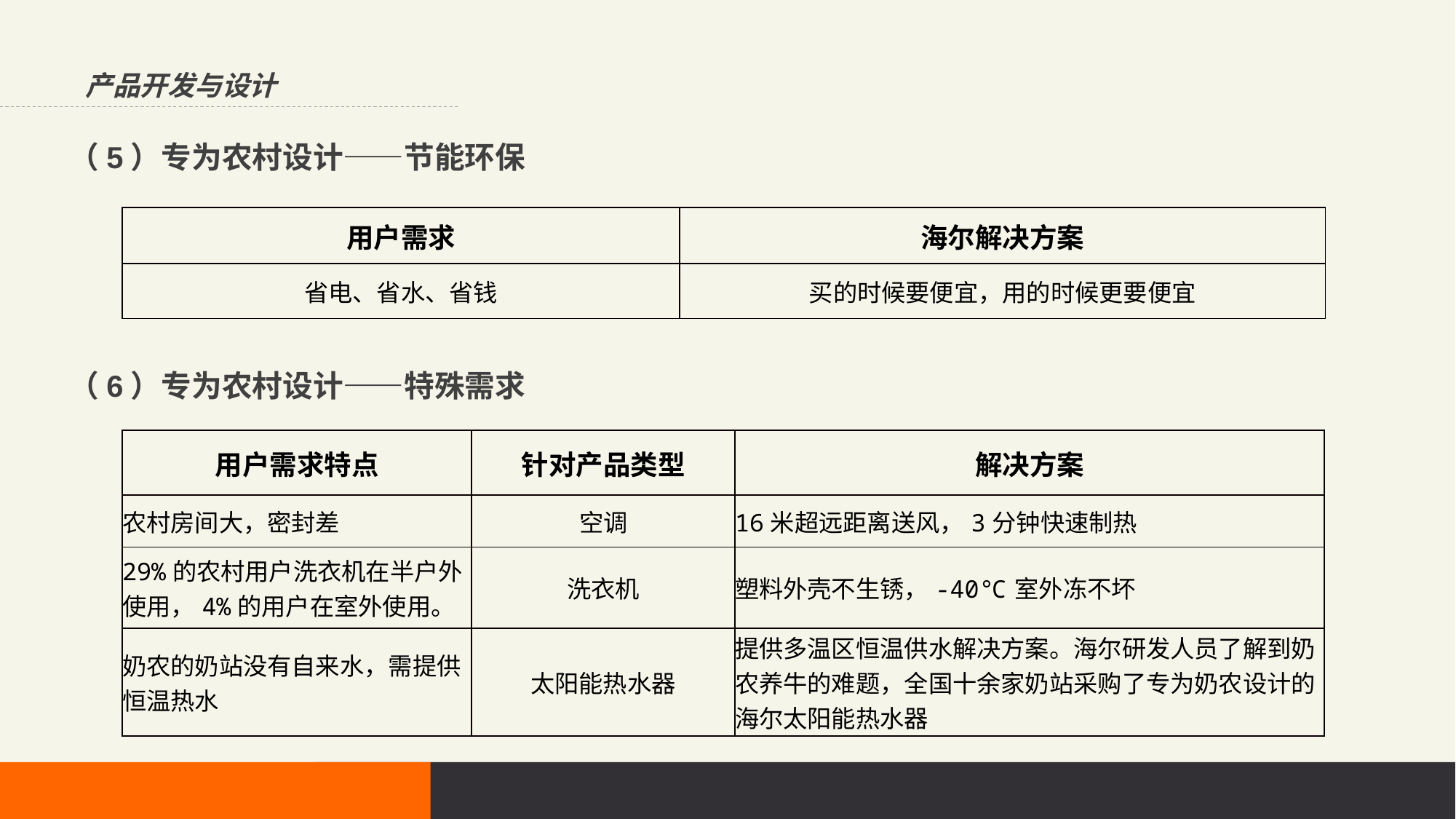

产品开发与设计
（5）专为农村设计——节能环保
| 用户需求 | 海尔解决方案 |
| --- | --- |
| 省电、省水、省钱 | 买的时候要便宜，用的时候更要便宜 |
（6）专为农村设计——特殊需求
| 用户需求特点 | 针对产品类型 | 解决方案 |
| --- | --- | --- |
| 农村房间大，密封差 | 空调 | 16米超远距离送风，3分钟快速制热 |
| 29%的农村用户洗衣机在半户外使用，4%的用户在室外使用。 | 洗衣机 | 塑料外壳不生锈，-40℃室外冻不坏 |
| 奶农的奶站没有自来水，需提供恒温热水 | 太阳能热水器 | 提供多温区恒温供水解决方案。海尔研发人员了解到奶农养牛的难题，全国十余家奶站采购了专为奶农设计的海尔太阳能热水器 |